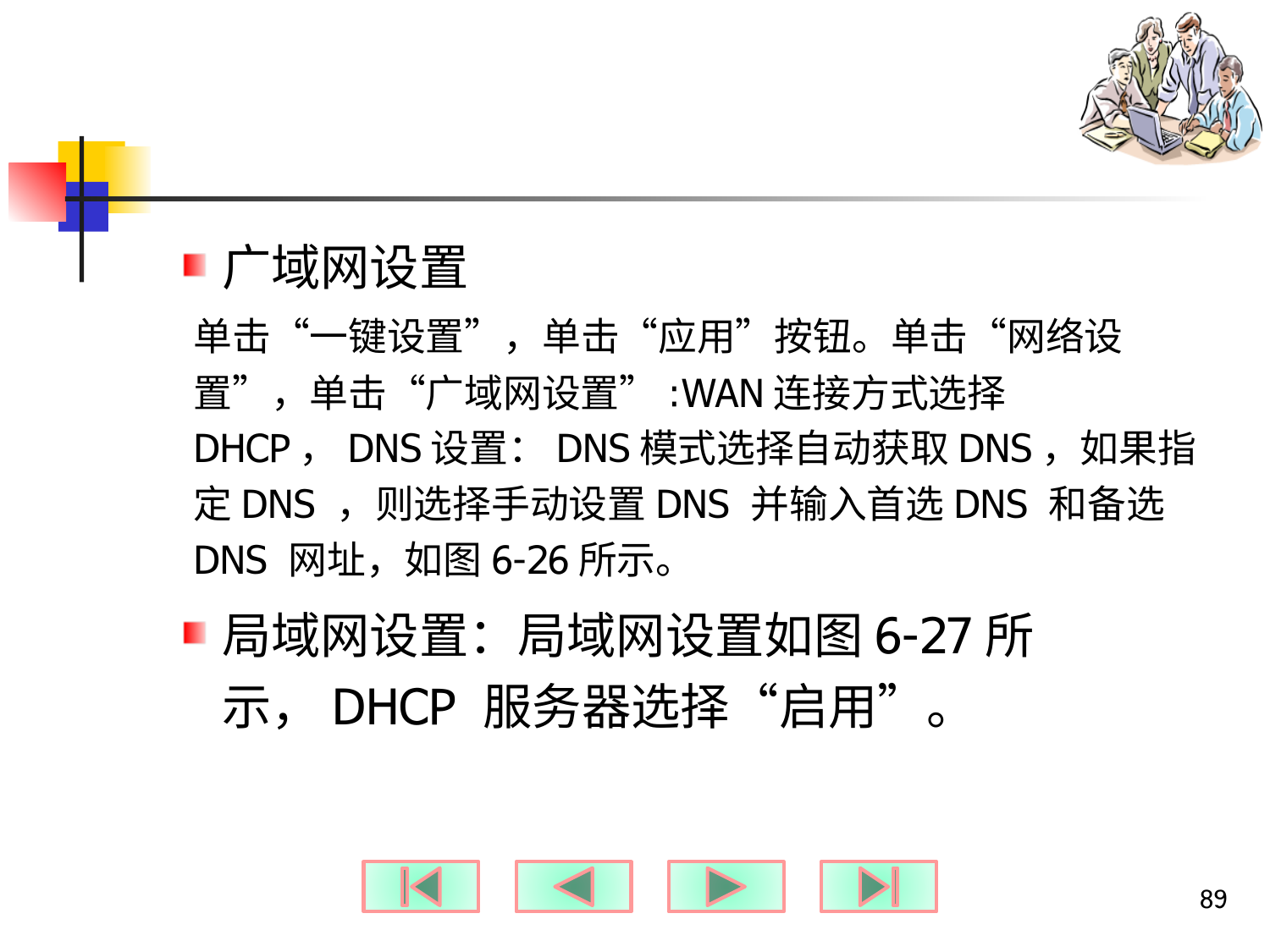

#
广域网设置
单击“一键设置”，单击“应用”按钮。单击“网络设置”，单击“广域网设置”:WAN连接方式选择DHCP，DNS设置：DNS模式选择自动获取DNS，如果指定DNS ，则选择手动设置DNS 并输入首选DNS 和备选DNS 网址，如图6-26所示。
局域网设置：局域网设置如图6-27所示，DHCP 服务器选择“启用”。

89